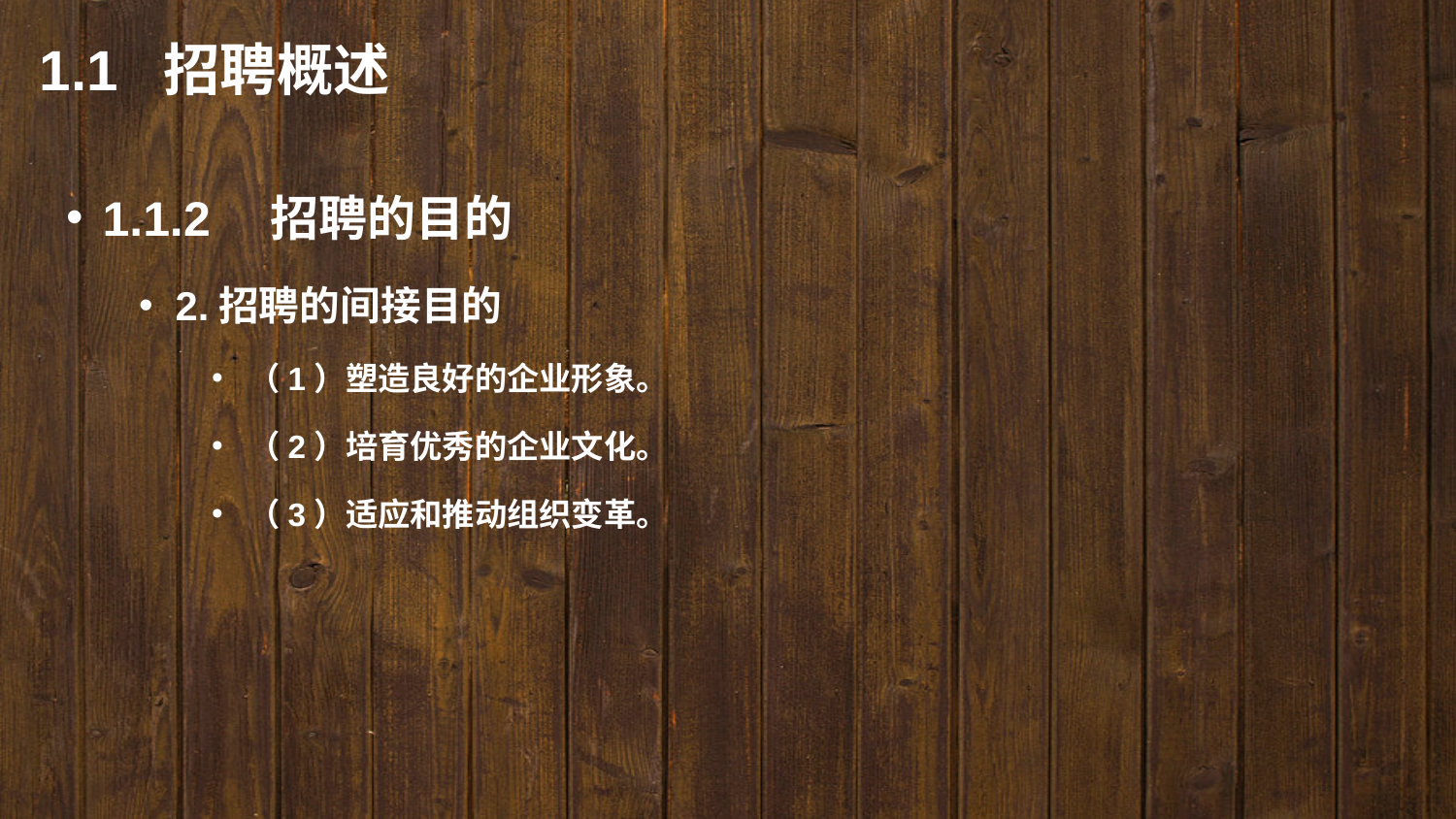

1.1  招聘概述
1.1.2　招聘的目的
2.招聘的间接目的
（1）塑造良好的企业形象。
（2）培育优秀的企业文化。
（3）适应和推动组织变革。